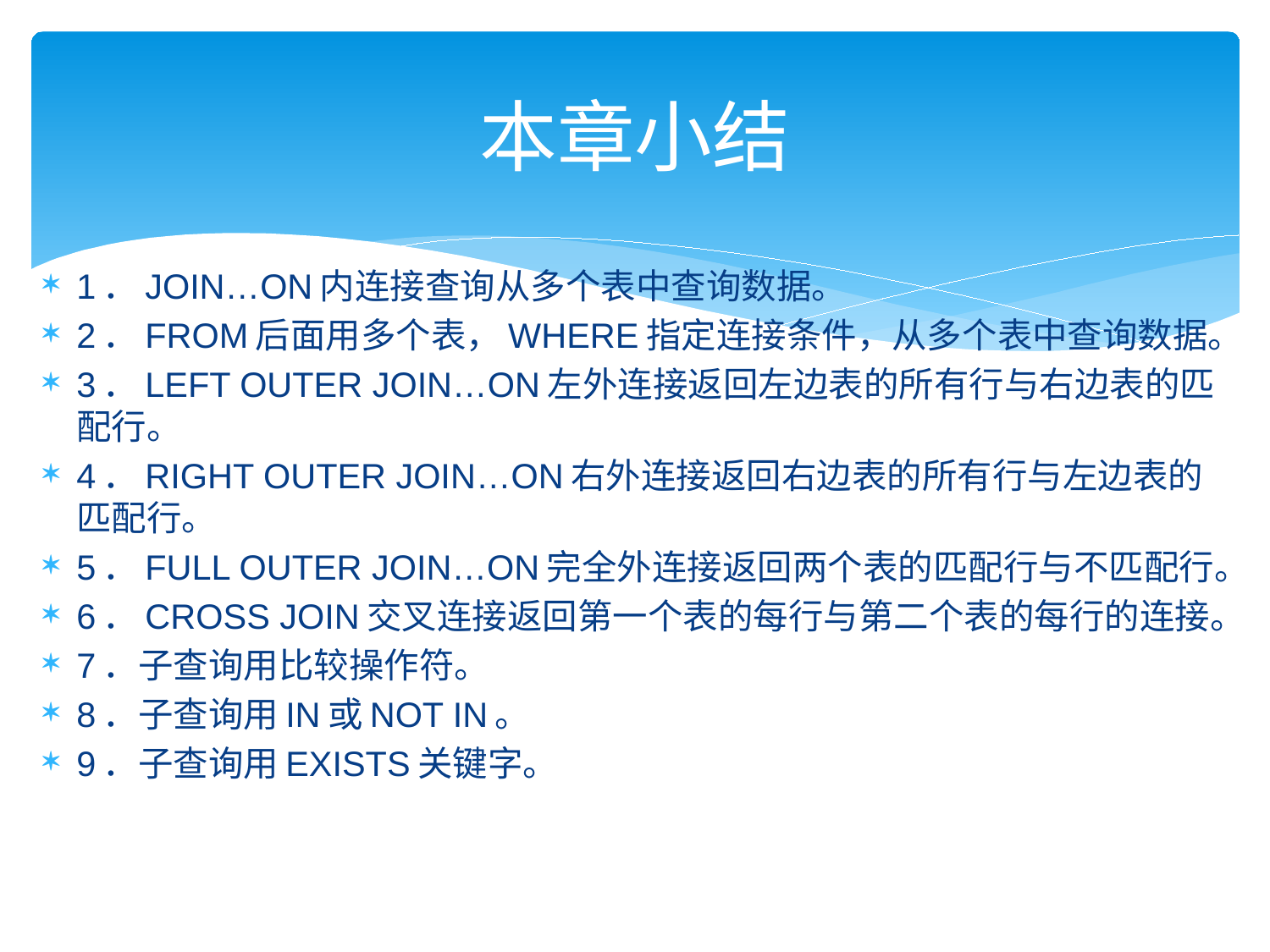

# 本章小结
1．JOIN…ON内连接查询从多个表中查询数据。
2．FROM后面用多个表，WHERE指定连接条件，从多个表中查询数据。
3．LEFT OUTER JOIN…ON左外连接返回左边表的所有行与右边表的匹配行。
4．RIGHT OUTER JOIN…ON右外连接返回右边表的所有行与左边表的匹配行。
5．FULL OUTER JOIN…ON完全外连接返回两个表的匹配行与不匹配行。
6．CROSS JOIN交叉连接返回第一个表的每行与第二个表的每行的连接。
7．子查询用比较操作符。
8．子查询用IN或NOT IN。
9．子查询用EXISTS关键字。